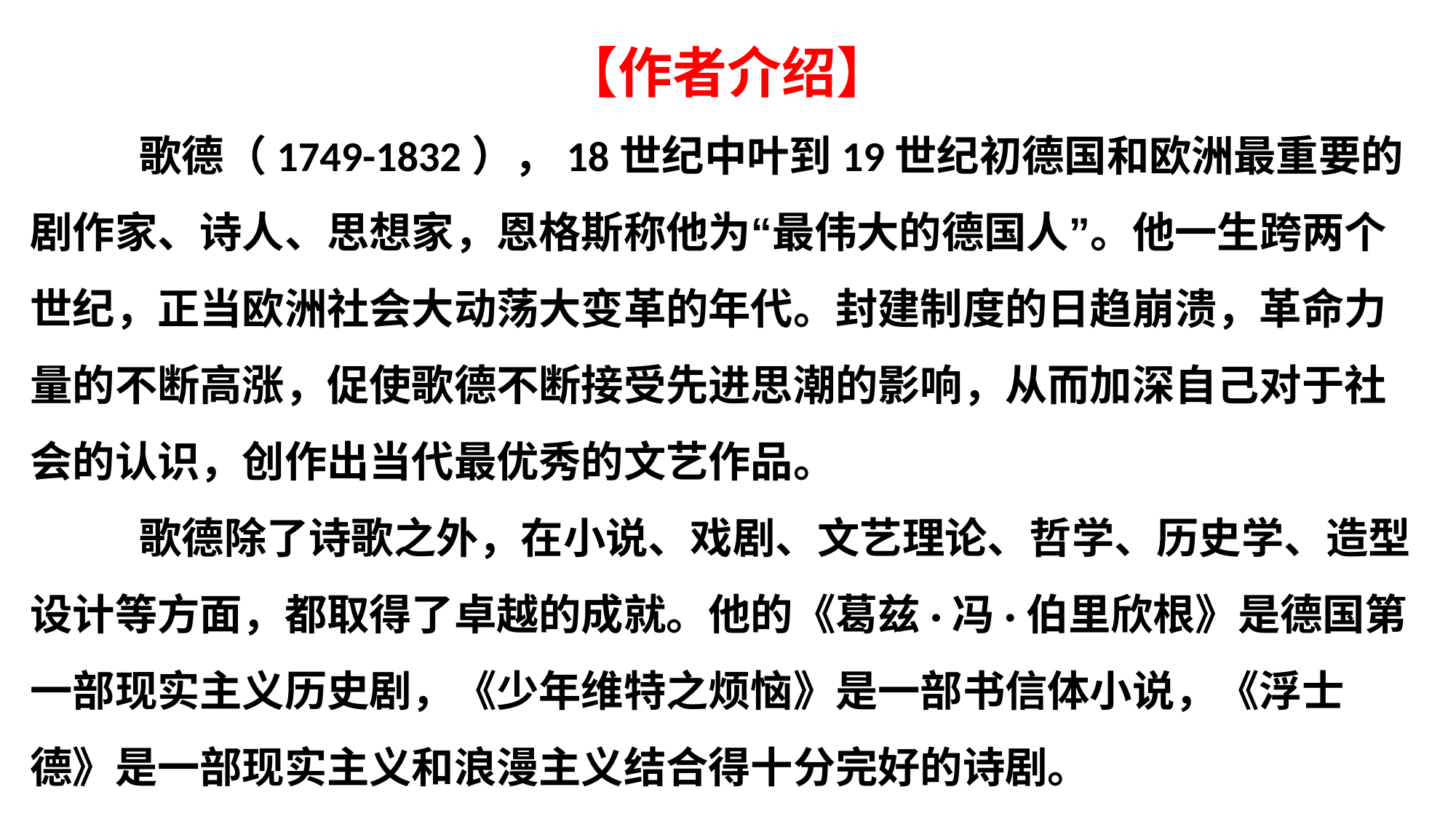

【作者介绍】
	歌德（1749-1832），18世纪中叶到19世纪初德国和欧洲最重要的剧作家、诗人、思想家，恩格斯称他为“最伟大的德国人”。他一生跨两个世纪，正当欧洲社会大动荡大变革的年代。封建制度的日趋崩溃，革命力量的不断高涨，促使歌德不断接受先进思潮的影响，从而加深自己对于社会的认识，创作出当代最优秀的文艺作品。
	歌德除了诗歌之外，在小说、戏剧、文艺理论、哲学、历史学、造型设计等方面，都取得了卓越的成就。他的《葛兹·冯·伯里欣根》是德国第一部现实主义历史剧，《少年维特之烦恼》是一部书信体小说，《浮士德》是一部现实主义和浪漫主义结合得十分完好的诗剧。